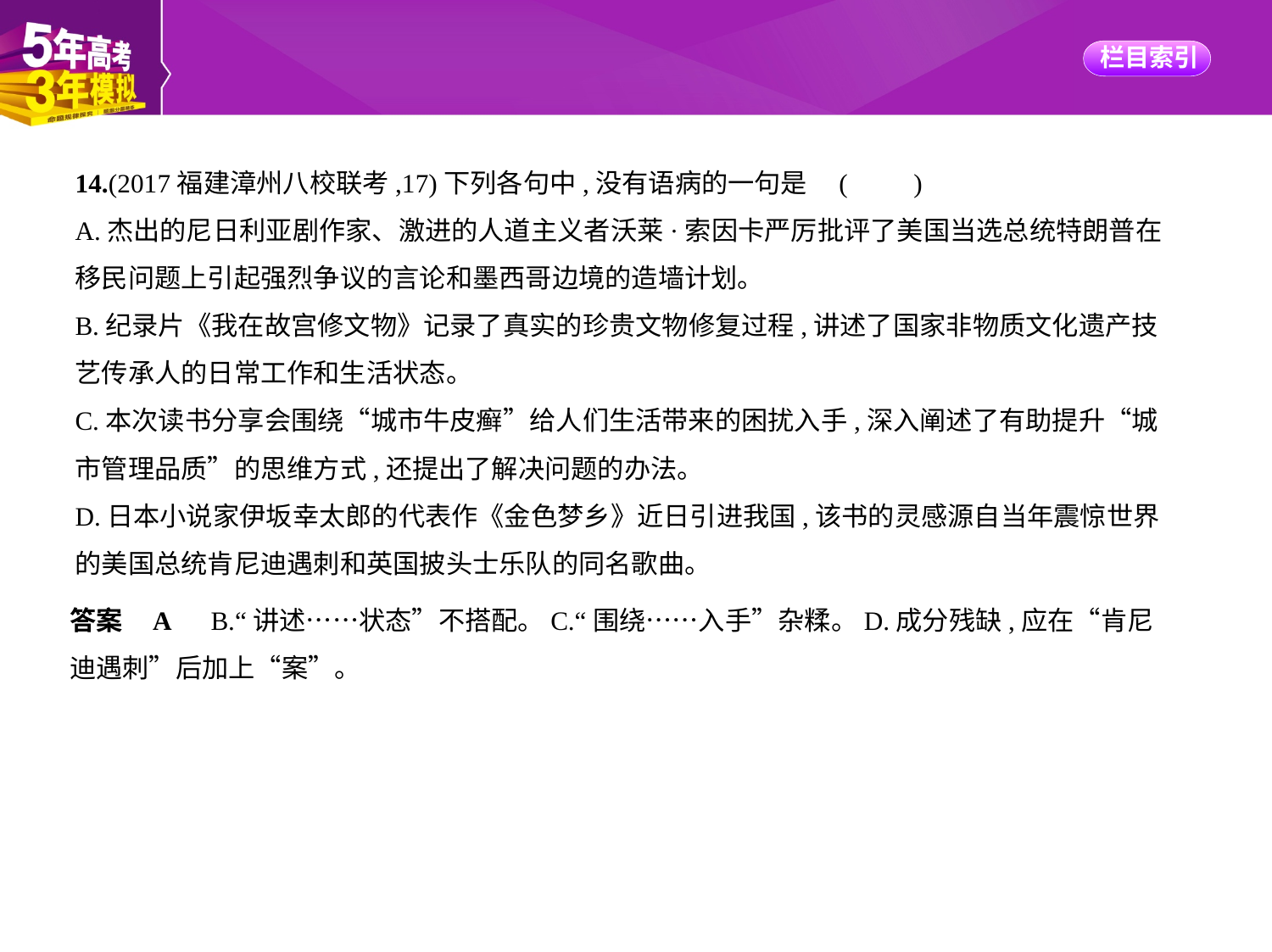

14.(2017福建漳州八校联考,17)下列各句中,没有语病的一句是 (　　)
A.杰出的尼日利亚剧作家、激进的人道主义者沃莱·索因卡严厉批评了美国当选总统特朗普在
移民问题上引起强烈争议的言论和墨西哥边境的造墙计划。
B.纪录片《我在故宫修文物》记录了真实的珍贵文物修复过程,讲述了国家非物质文化遗产技
艺传承人的日常工作和生活状态。
C.本次读书分享会围绕“城市牛皮癣”给人们生活带来的困扰入手,深入阐述了有助提升“城
市管理品质”的思维方式,还提出了解决问题的办法。
D.日本小说家伊坂幸太郎的代表作《金色梦乡》近日引进我国,该书的灵感源自当年震惊世界
的美国总统肯尼迪遇刺和英国披头士乐队的同名歌曲。
答案    A　B.“讲述……状态”不搭配。C.“围绕……入手”杂糅。D.成分残缺,应在“肯尼
迪遇刺”后加上“案”。